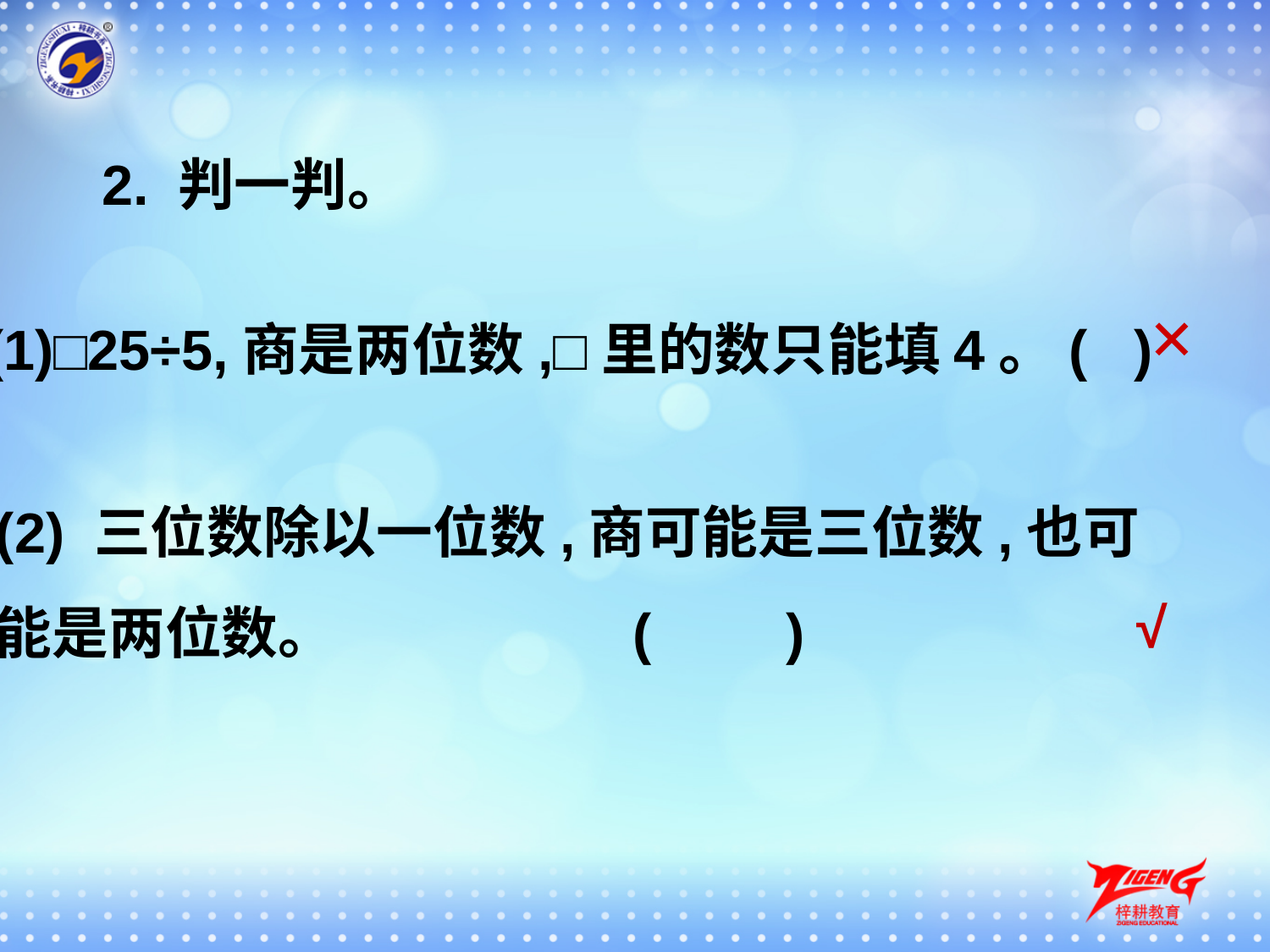

2. 判一判。
✕
(1)□25÷5,商是两位数,□里的数只能填4。(   )
(2) 三位数除以一位数,商可能是三位数,也可能是两位数。                      (　    )
√